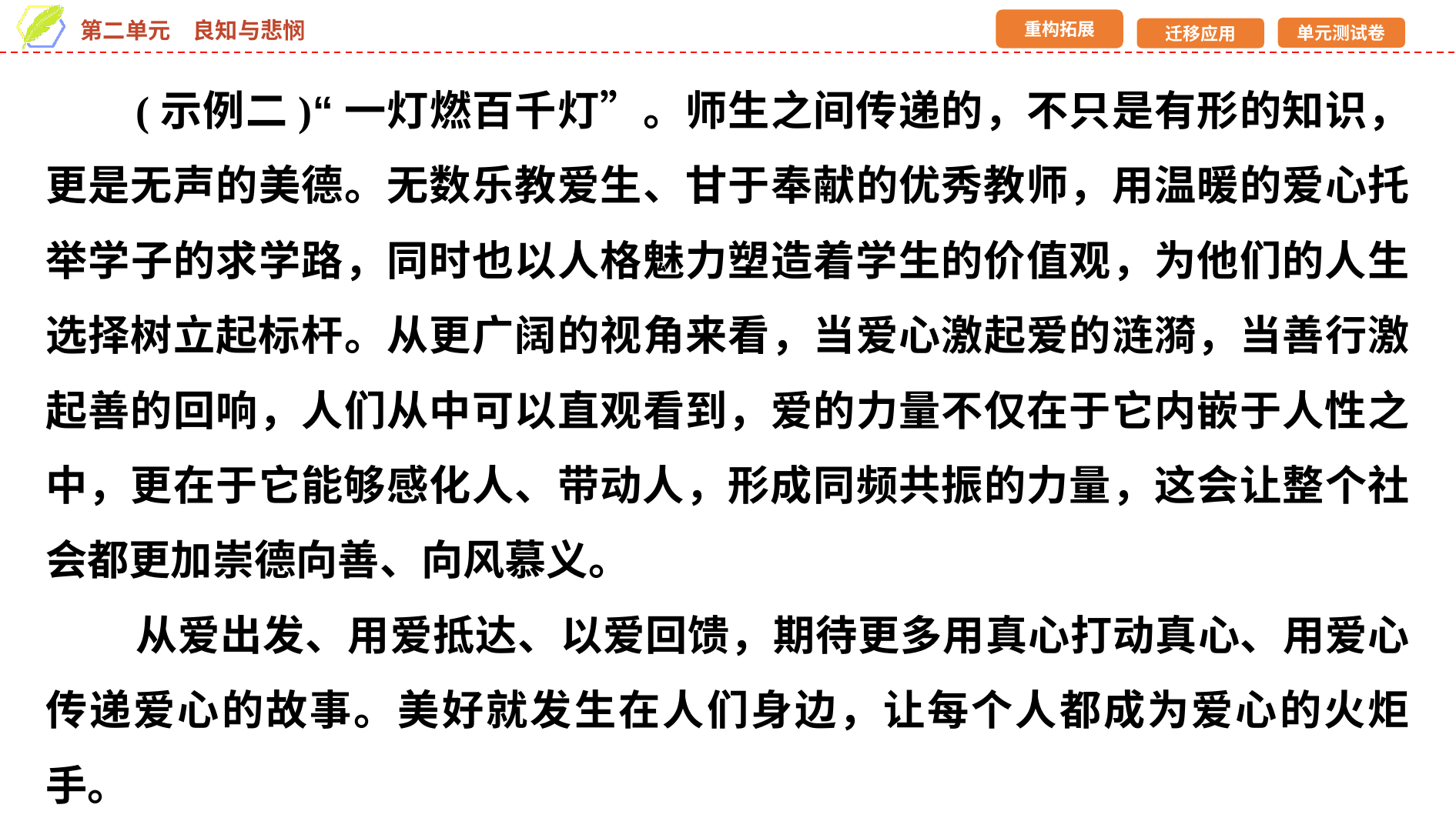

(示例二)“一灯燃百千灯”。师生之间传递的，不只是有形的知识，更是无声的美德。无数乐教爱生、甘于奉献的优秀教师，用温暖的爱心托举学子的求学路，同时也以人格魅力塑造着学生的价值观，为他们的人生选择树立起标杆。从更广阔的视角来看，当爱心激起爱的涟漪，当善行激起善的回响，人们从中可以直观看到，爱的力量不仅在于它内嵌于人性之中，更在于它能够感化人、带动人，形成同频共振的力量，这会让整个社会都更加崇德向善、向风慕义。
从爱出发、用爱抵达、以爱回馈，期待更多用真心打动真心、用爱心传递爱心的故事。美好就发生在人们身边，让每个人都成为爱心的火炬手。